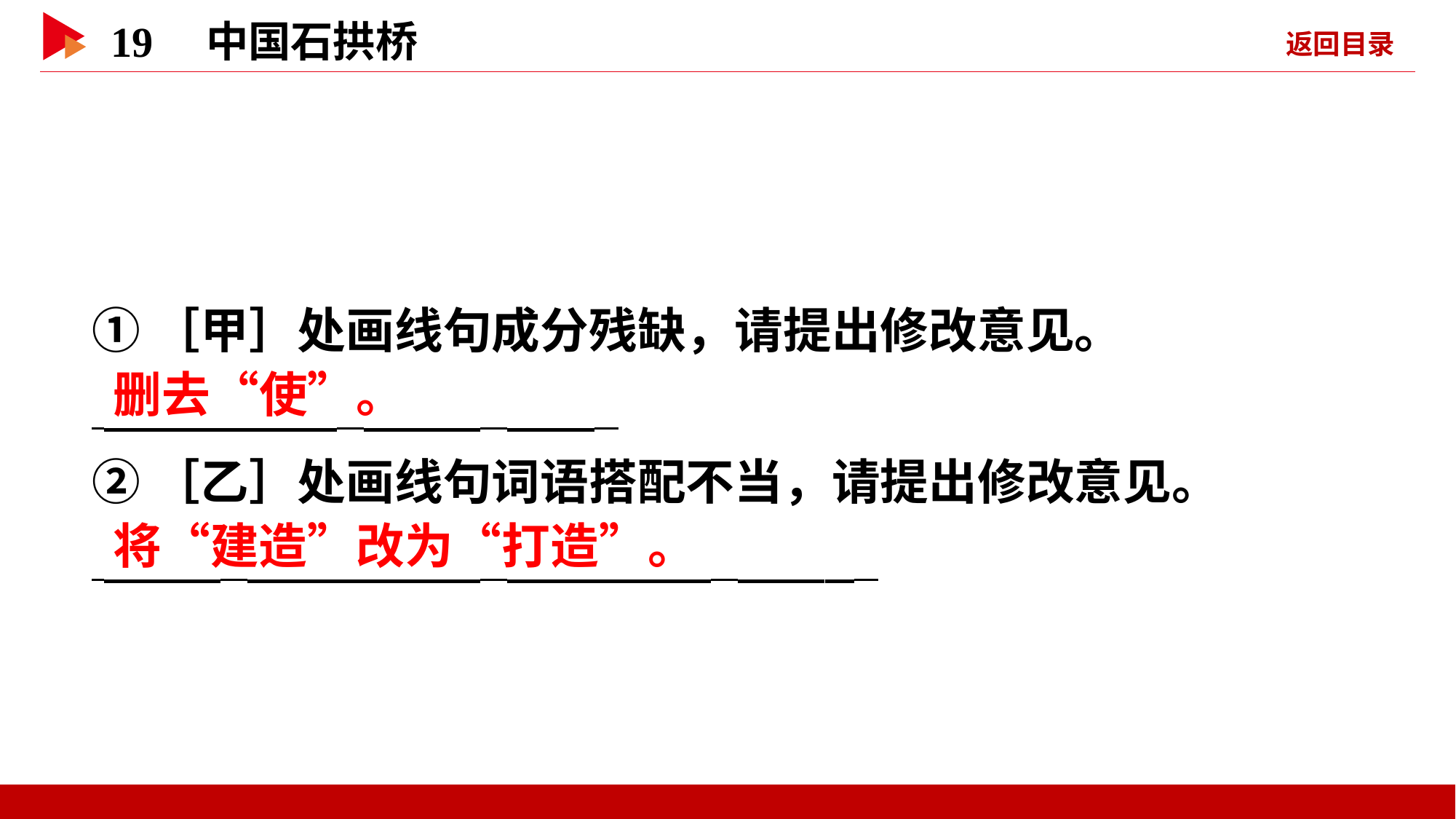

①［甲］处画线句成分残缺，请提出修改意见。
                   _
②［乙］处画线句词语搭配不当，请提出修改意见。
                             _
 删去“使”。
 将“建造”改为“打造”。